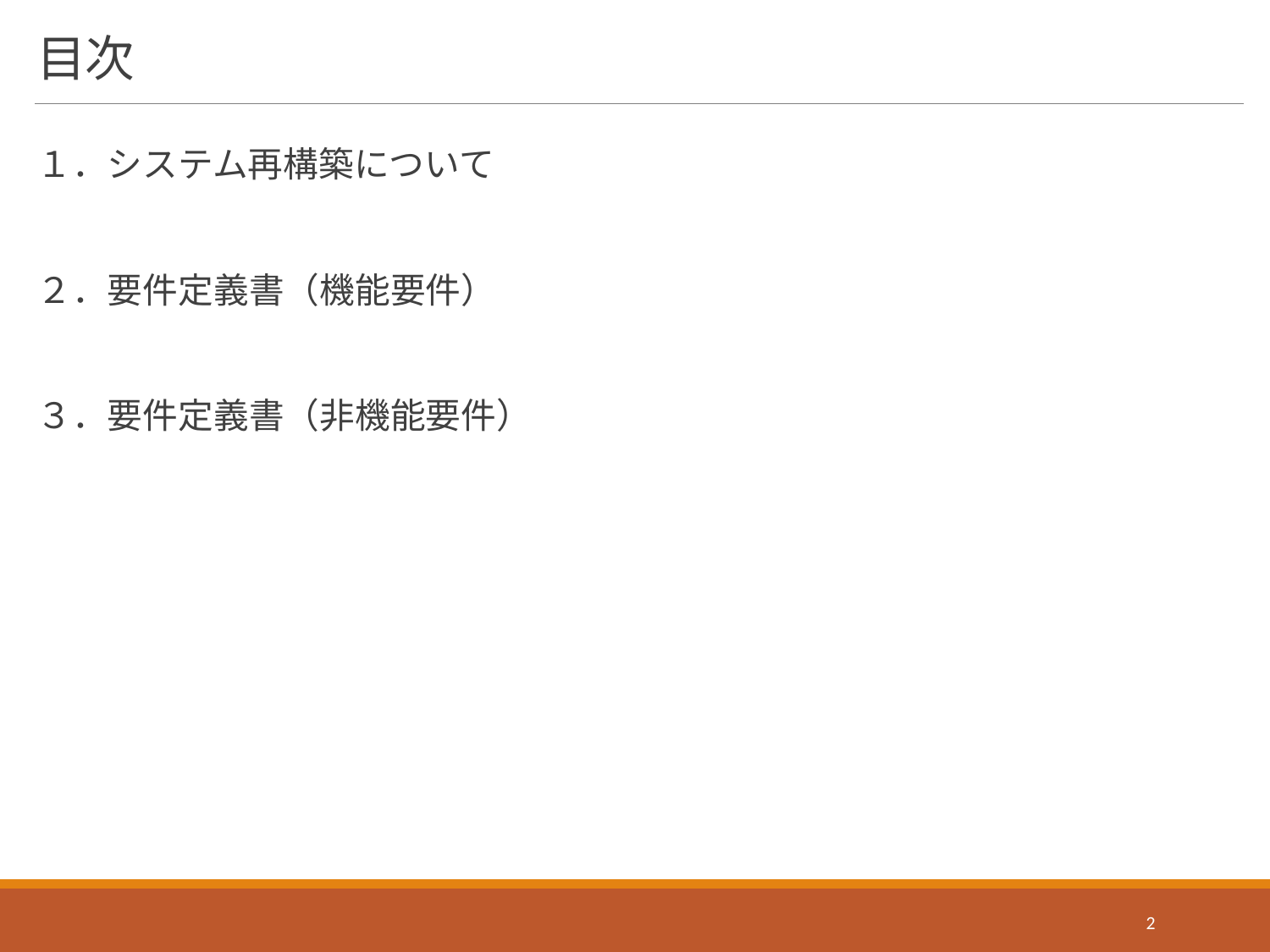

# 目次
１．システム再構築について

２．要件定義書（機能要件）

３．要件定義書（非機能要件）
2